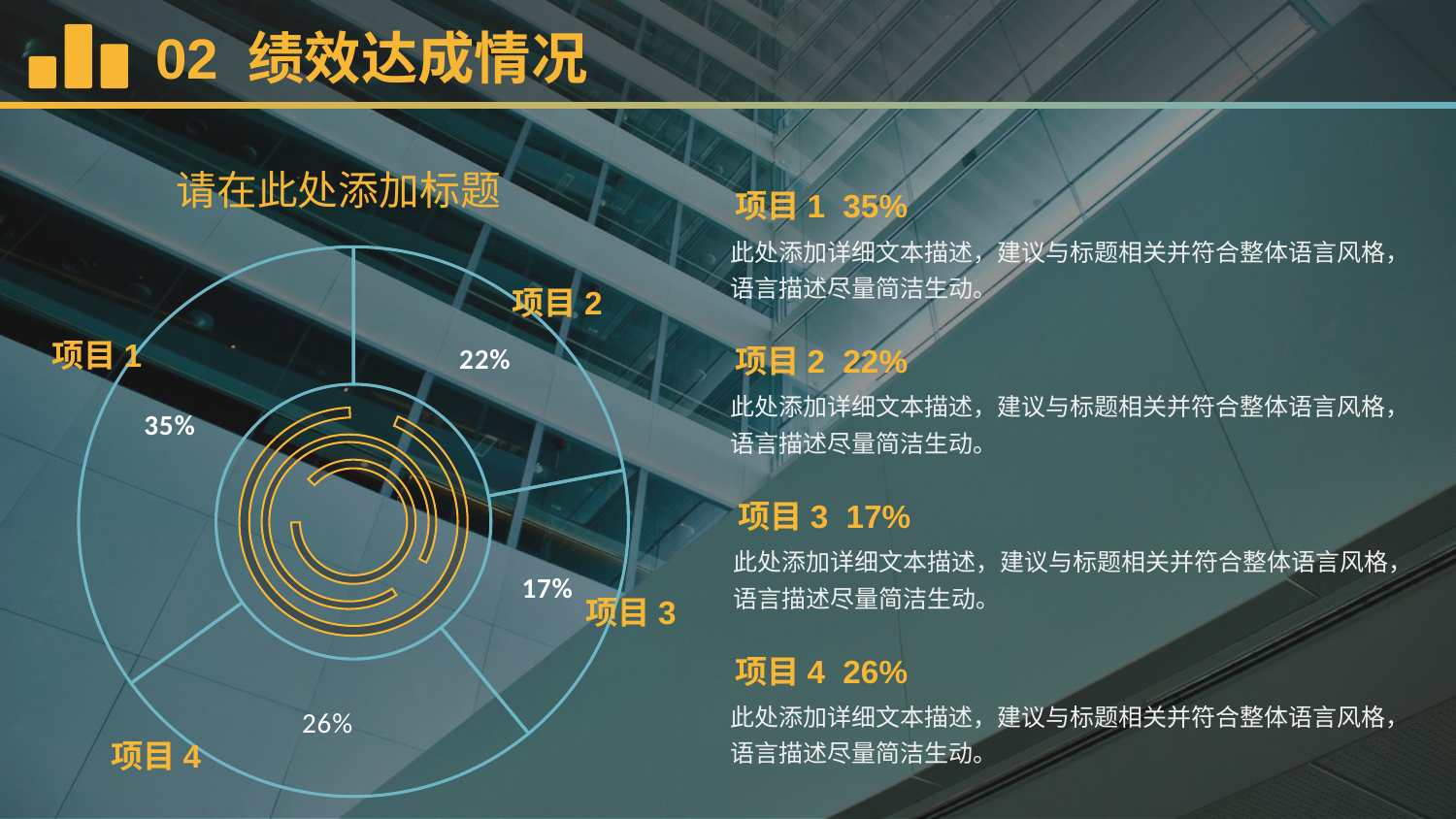

02 绩效达成情况

请在此处添加标题
项目1  35%
此处添加详细文本描述，建议与标题相关并符合整体语言风格，语言描述尽量简洁生动。

### Chart

| Category | 销售额 |
|---|---|
| 第一季度 | 22.0 |
| 第二季度 | 17.0 |
| 第三季度 | 26.0 |
| 第四季度 | 35.0 |
项目2
项目1
项目2  22%
此处添加详细文本描述，建议与标题相关并符合整体语言风格，语言描述尽量简洁生动。

项目3  17%
此处添加详细文本描述，建议与标题相关并符合整体语言风格，语言描述尽量简洁生动。
项目3
项目4  26%
此处添加详细文本描述，建议与标题相关并符合整体语言风格，语言描述尽量简洁生动。
项目4